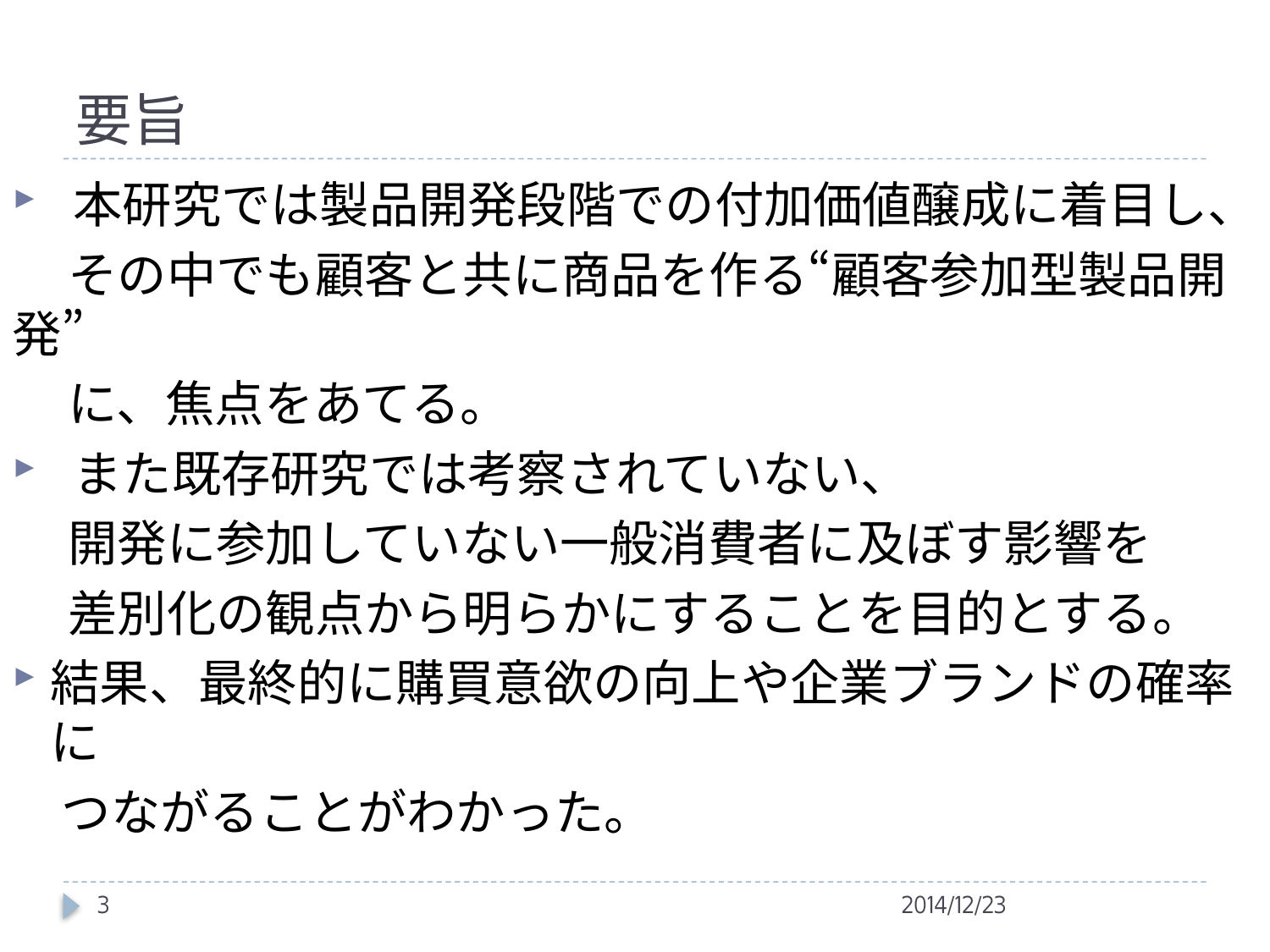

# 要旨
 本研究では製品開発段階での付加価値醸成に着目し、
    その中でも顧客と共に商品を作る“顧客参加型製品開発”
    に、焦点をあてる。
 また既存研究では考察されていない、
    開発に参加していない一般消費者に及ぼす影響を
    差別化の観点から明らかにすることを目的とする。
結果、最終的に購買意欲の向上や企業ブランドの確率に
　つながることがわかった。

3
2014/12/23